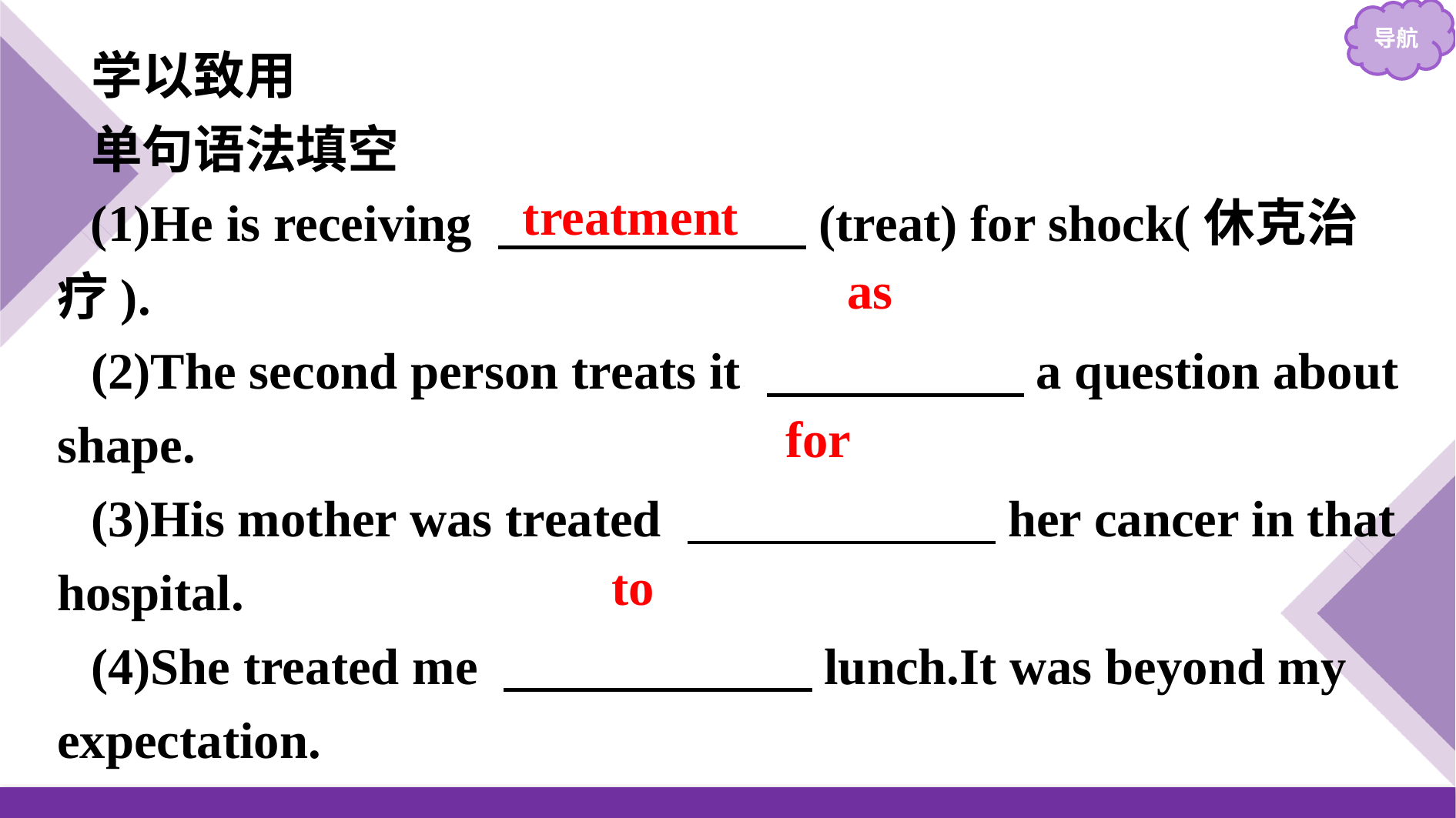

学以致用
单句语法填空
(1)He is receiving 　　　　　　(treat) for shock(休克治疗).
(2)The second person treats it 　　　　　a question about shape.
(3)His mother was treated 　　　　　　her cancer in that hospital.
(4)She treated me 　　　　　　lunch.It was beyond my expectation.
treatment
as
for
to